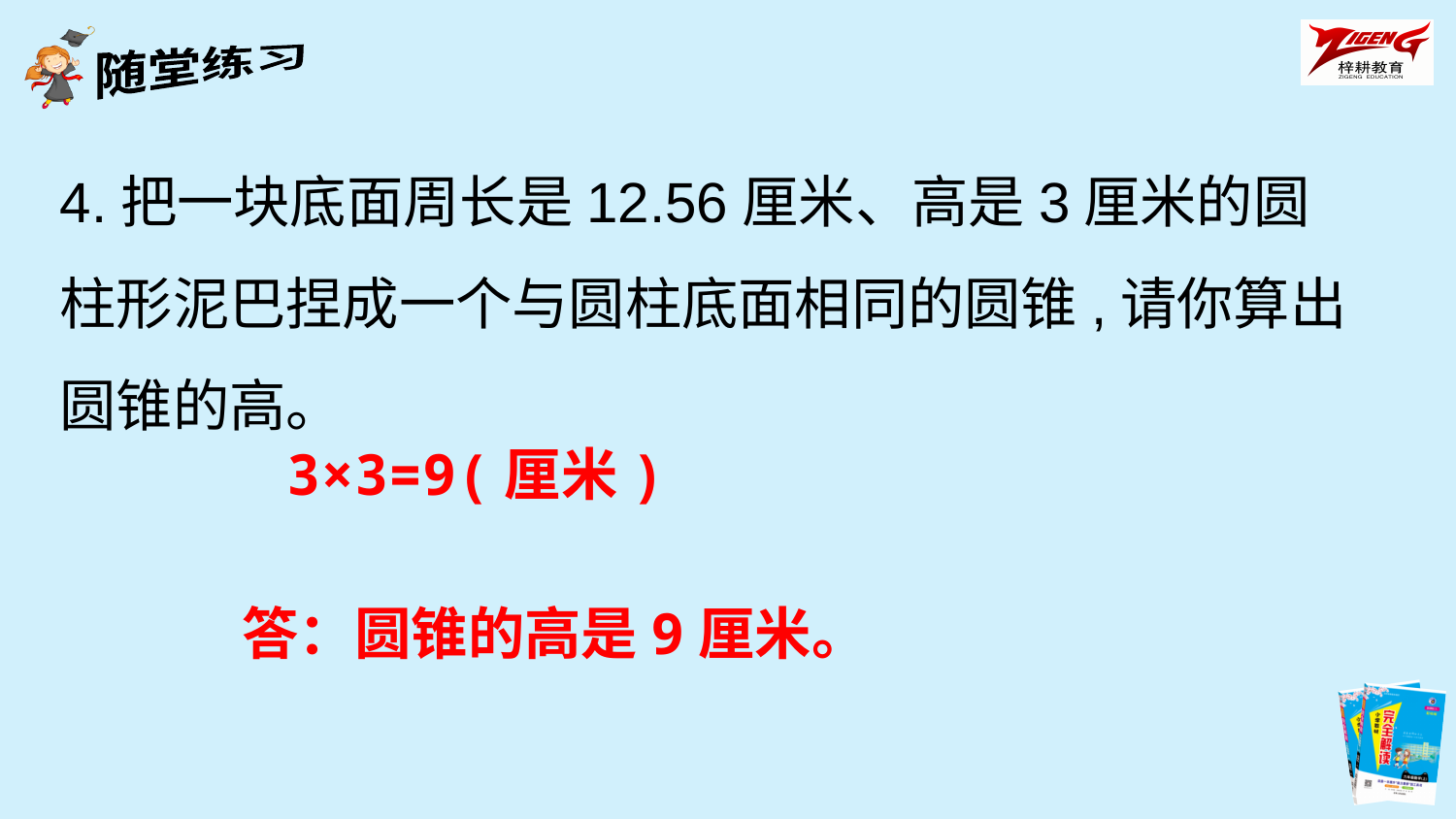

4.把一块底面周长是12.56厘米、高是3厘米的圆柱形泥巴捏成一个与圆柱底面相同的圆锥,请你算出圆锥的高。
3×3=9(厘米)
答：圆锥的高是9厘米。